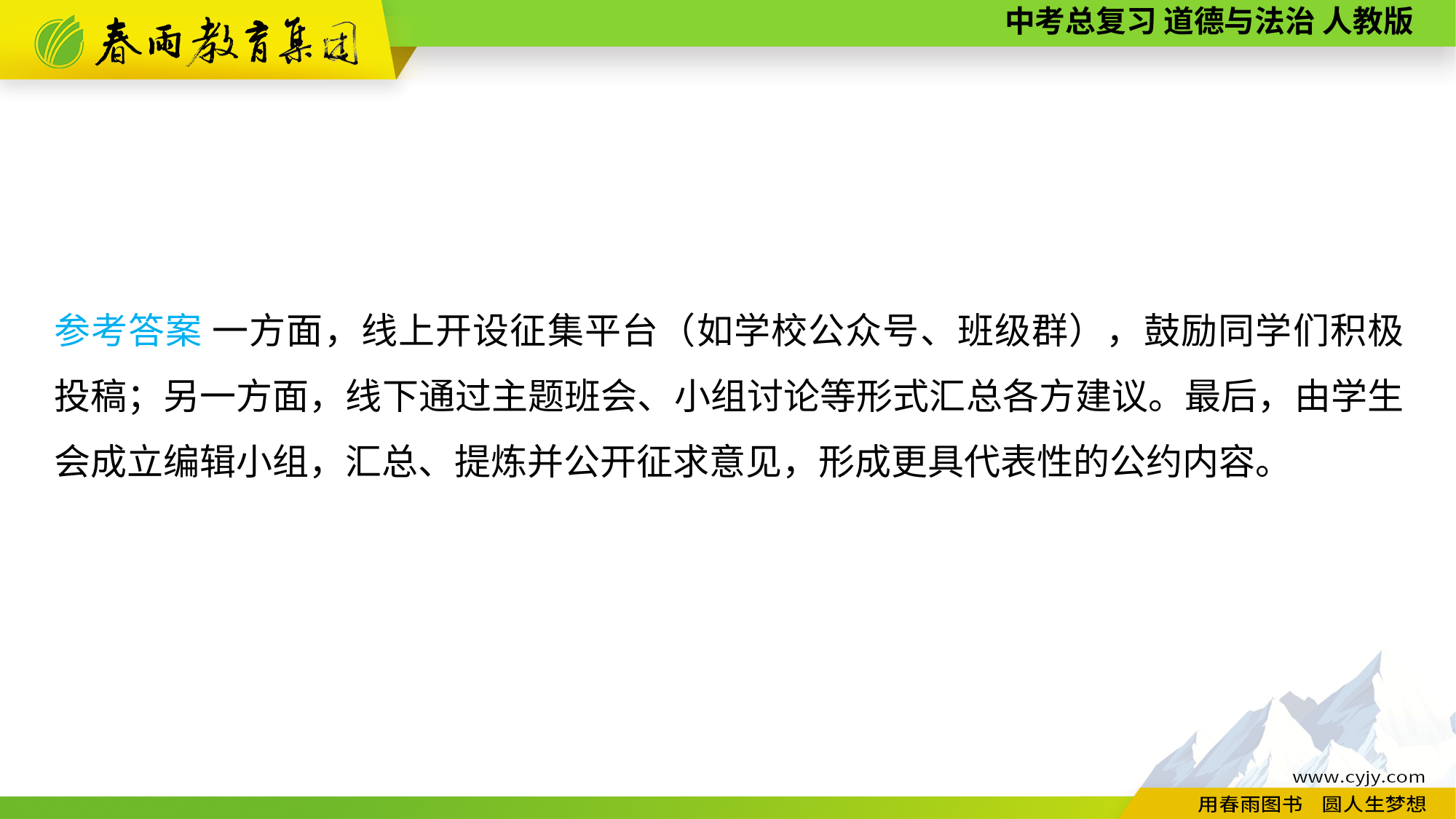

参考答案 一方面，线上开设征集平台（如学校公众号、班级群），鼓励同学们积极投稿；另一方面，线下通过主题班会、小组讨论等形式汇总各方建议。最后，由学生会成立编辑小组，汇总、提炼并公开征求意见，形成更具代表性的公约内容。